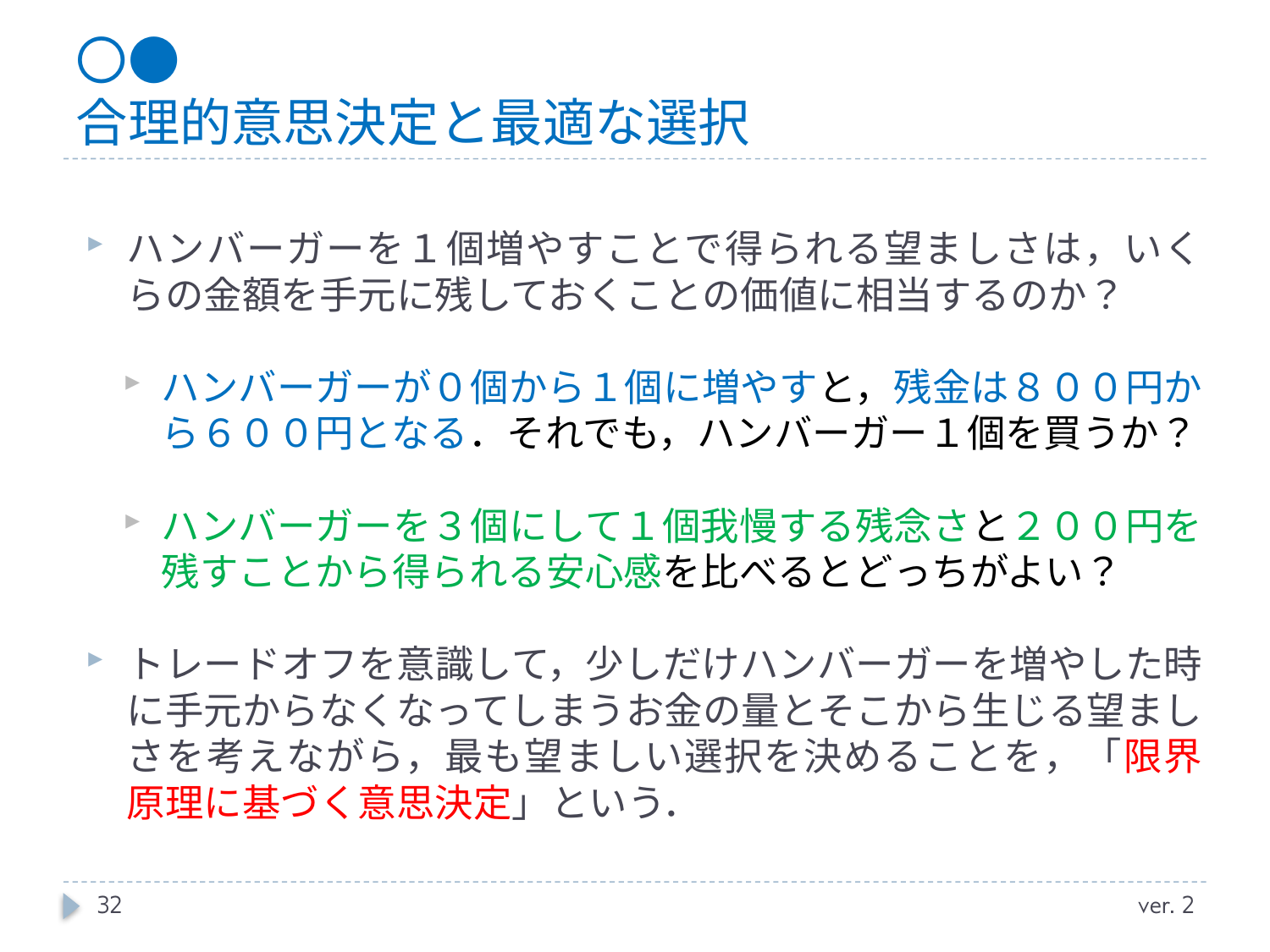

# 〇● 合理的意思決定と最適な選択
ハンバーガーを１個増やすことで得られる望ましさは，いくらの金額を手元に残しておくことの価値に相当するのか？

ハンバーガーが０個から１個に増やすと，残金は８００円から６００円となる．それでも，ハンバーガー１個を買うか？

ハンバーガーを３個にして１個我慢する残念さと２００円を残すことから得られる安心感を比べるとどっちがよい？

トレードオフを意識して，少しだけハンバーガーを増やした時に手元からなくなってしまうお金の量とそこから生じる望ましさを考えながら，最も望ましい選択を決めることを，「限界原理に基づく意思決定」という．

32
ver. 2